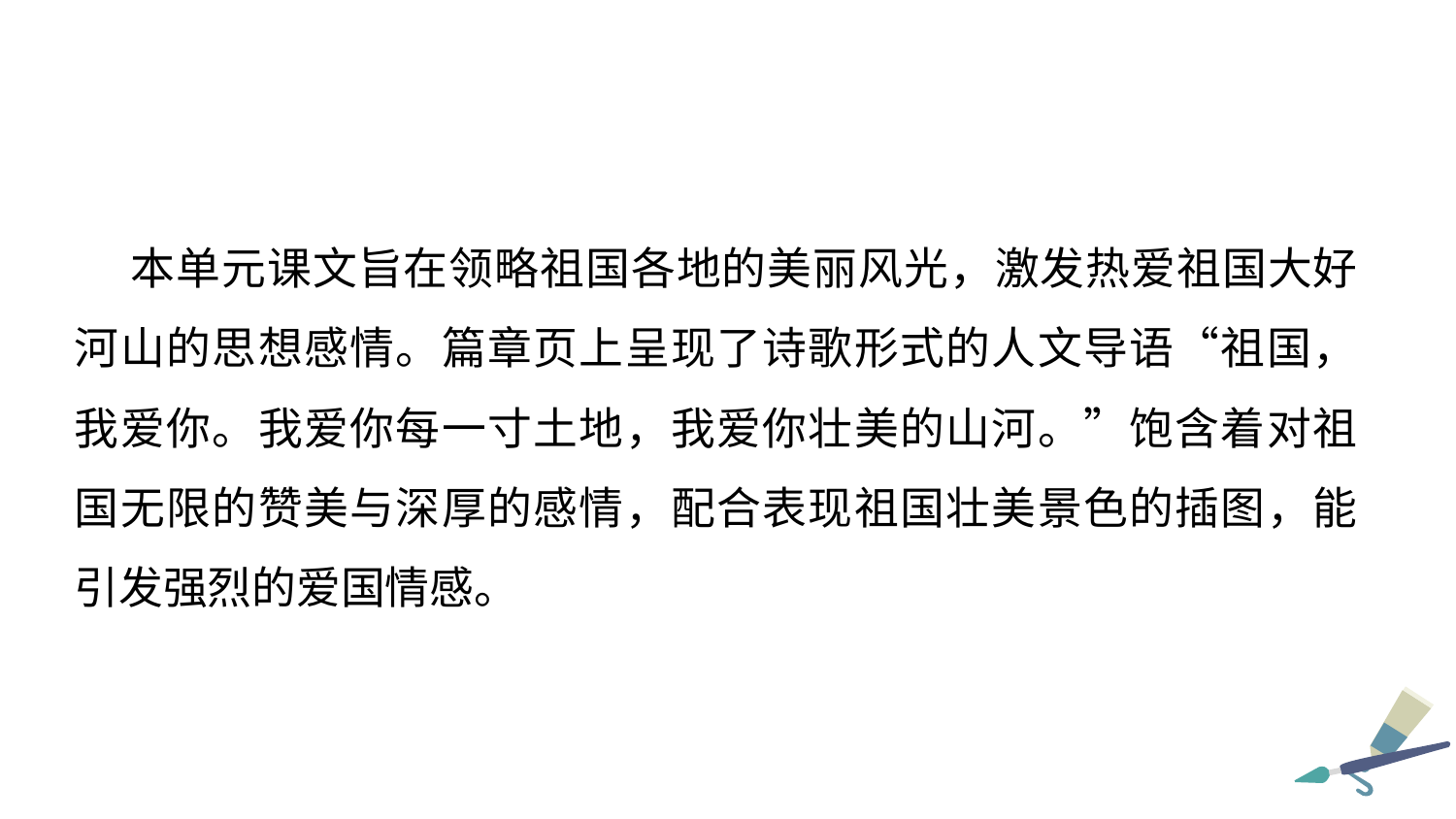

本单元课文旨在领略祖国各地的美丽风光，激发热爱祖国大好河山的思想感情。篇章页上呈现了诗歌形式的人文导语“祖国，我爱你。我爱你每一寸土地，我爱你壮美的山河。”饱含着对祖国无限的赞美与深厚的感情，配合表现祖国壮美景色的插图，能引发强烈的爱国情感。